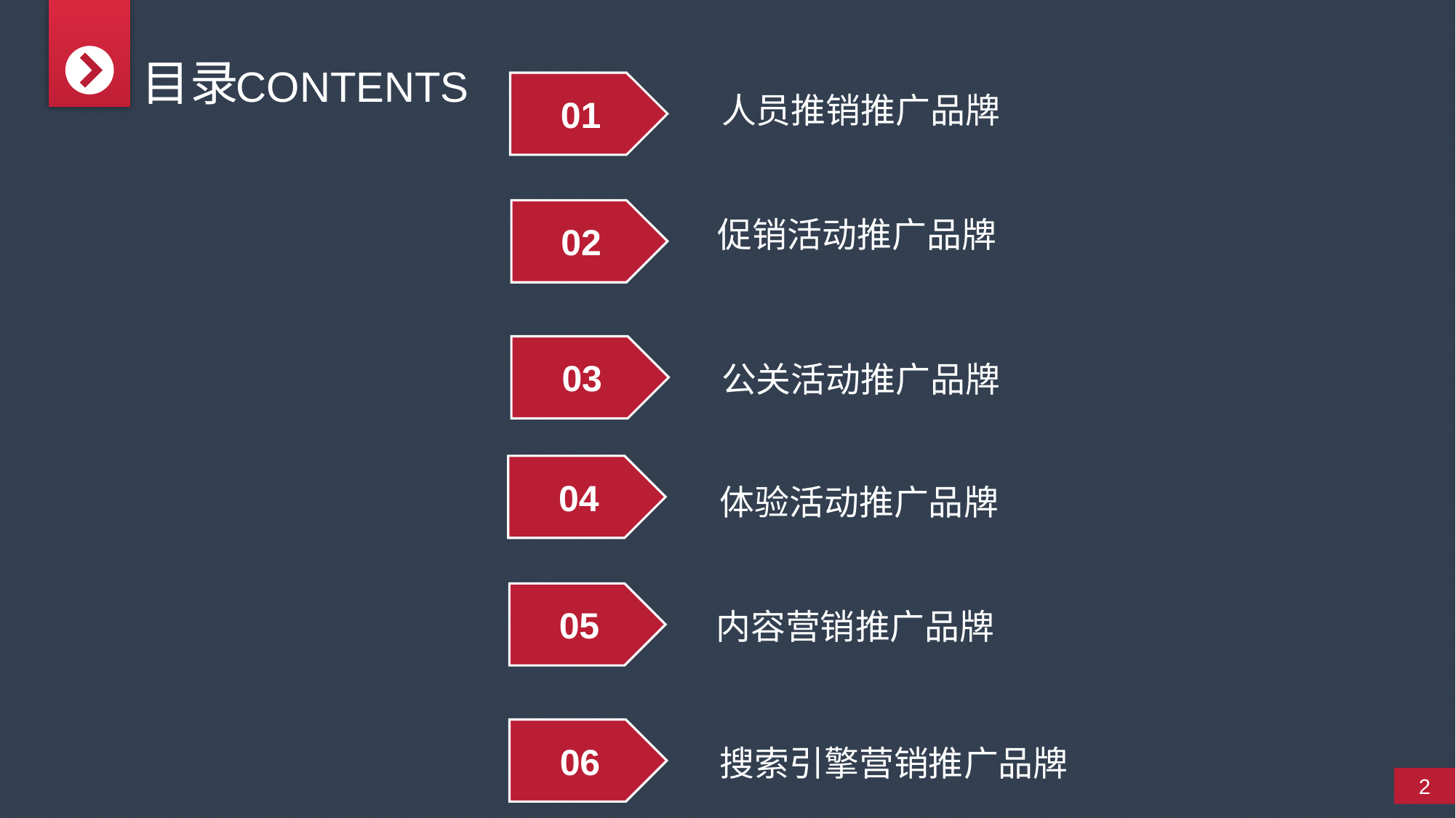

目录

CONTENTS
人员推销推广品牌
01
促销活动推广品牌
02
公关活动推广品牌
03
04
体验活动推广品牌
05
内容营销推广品牌
搜索引擎营销推广品牌
06